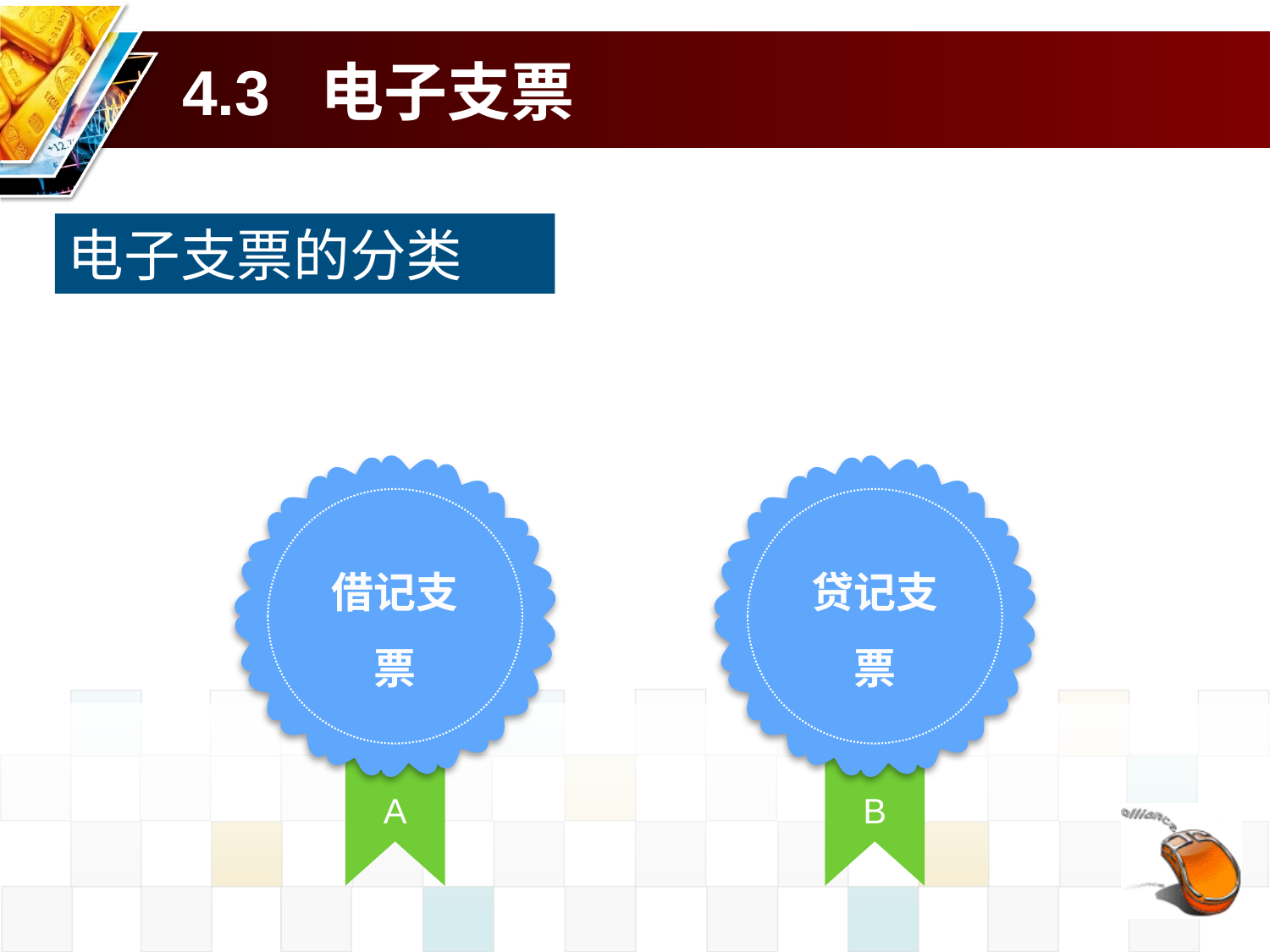

# 4.3  电子支票
电子支票的分类

借记支票
贷记支票
A
B